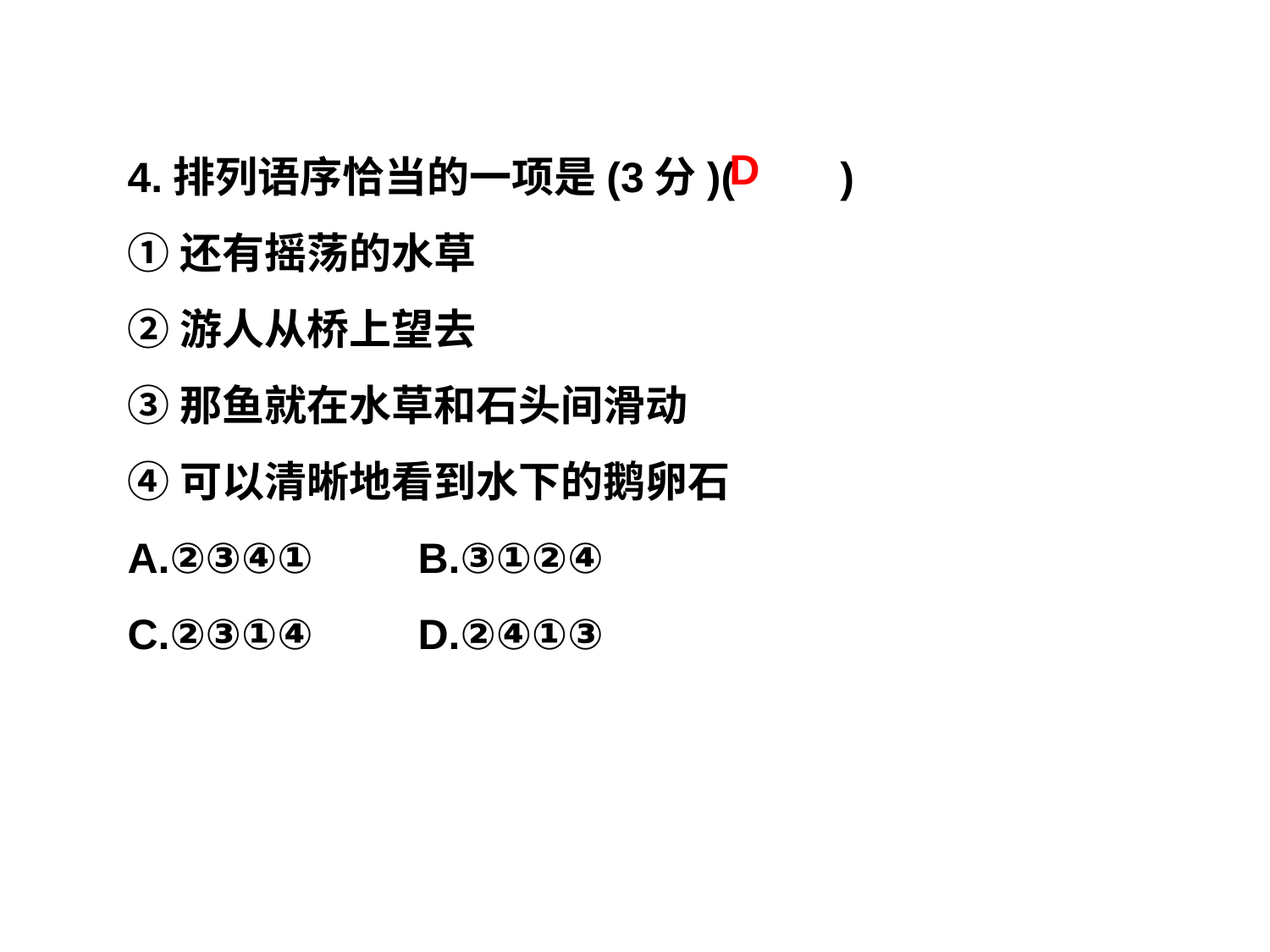

4.排列语序恰当的一项是(3分)(　　)
①还有摇荡的水草
②游人从桥上望去
③那鱼就在水草和石头间滑动
④可以清晰地看到水下的鹅卵石
A.②③④①　　B.③①②④
C.②③①④　　D.②④①③
D